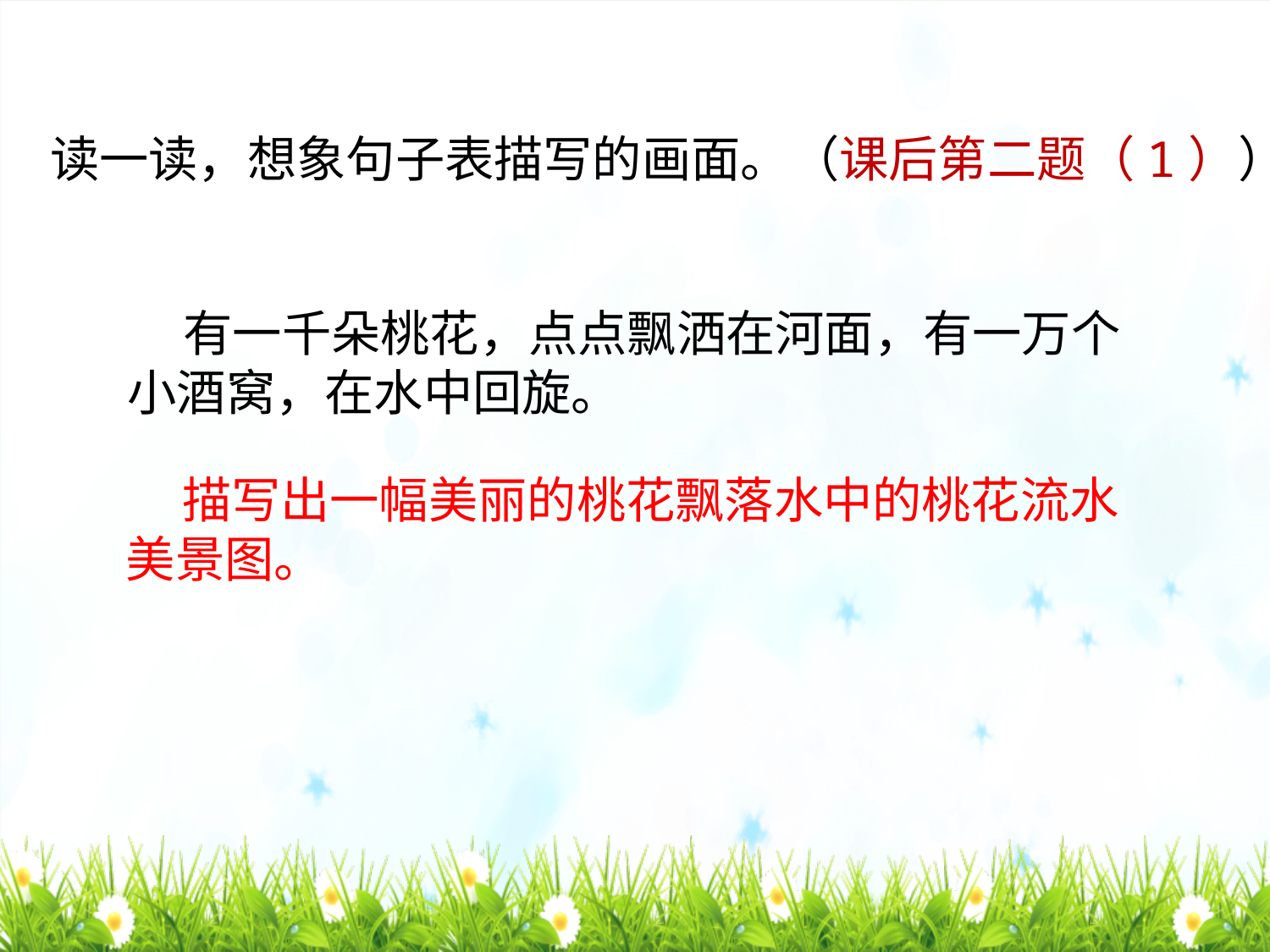

读一读，想象句子表描写的画面。（课后第二题（1））
    有一千朵桃花，点点飘洒在河面，有一万个小酒窝，在水中回旋。
    描写出一幅美丽的桃花飘落水中的桃花流水美景图。